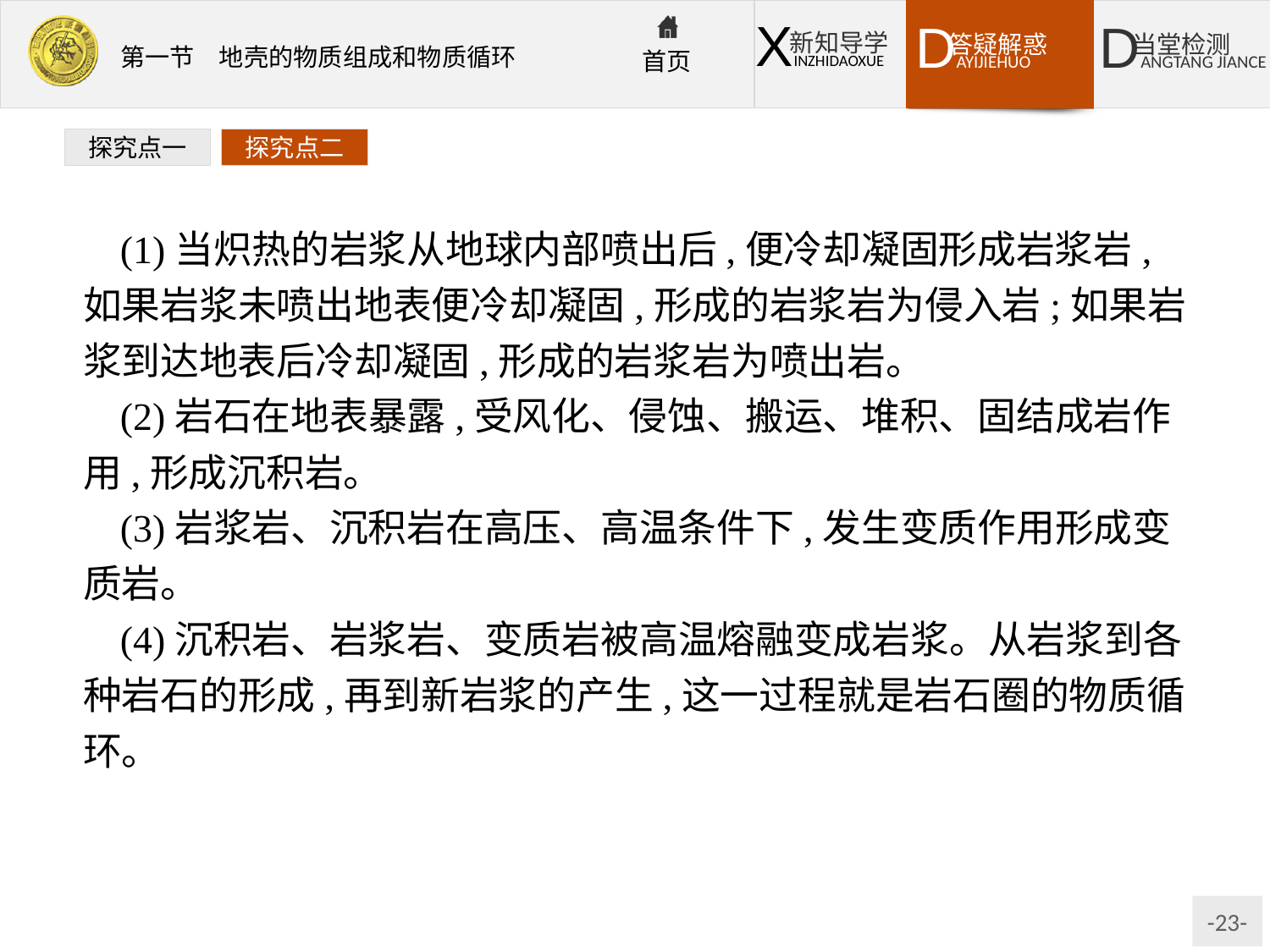

探究点一
探究点二
(1)当炽热的岩浆从地球内部喷出后,便冷却凝固形成岩浆岩,如果岩浆未喷出地表便冷却凝固,形成的岩浆岩为侵入岩;如果岩浆到达地表后冷却凝固,形成的岩浆岩为喷出岩。
(2)岩石在地表暴露,受风化、侵蚀、搬运、堆积、固结成岩作用,形成沉积岩。
(3)岩浆岩、沉积岩在高压、高温条件下,发生变质作用形成变质岩。
(4)沉积岩、岩浆岩、变质岩被高温熔融变成岩浆。从岩浆到各种岩石的形成,再到新岩浆的产生,这一过程就是岩石圈的物质循环。